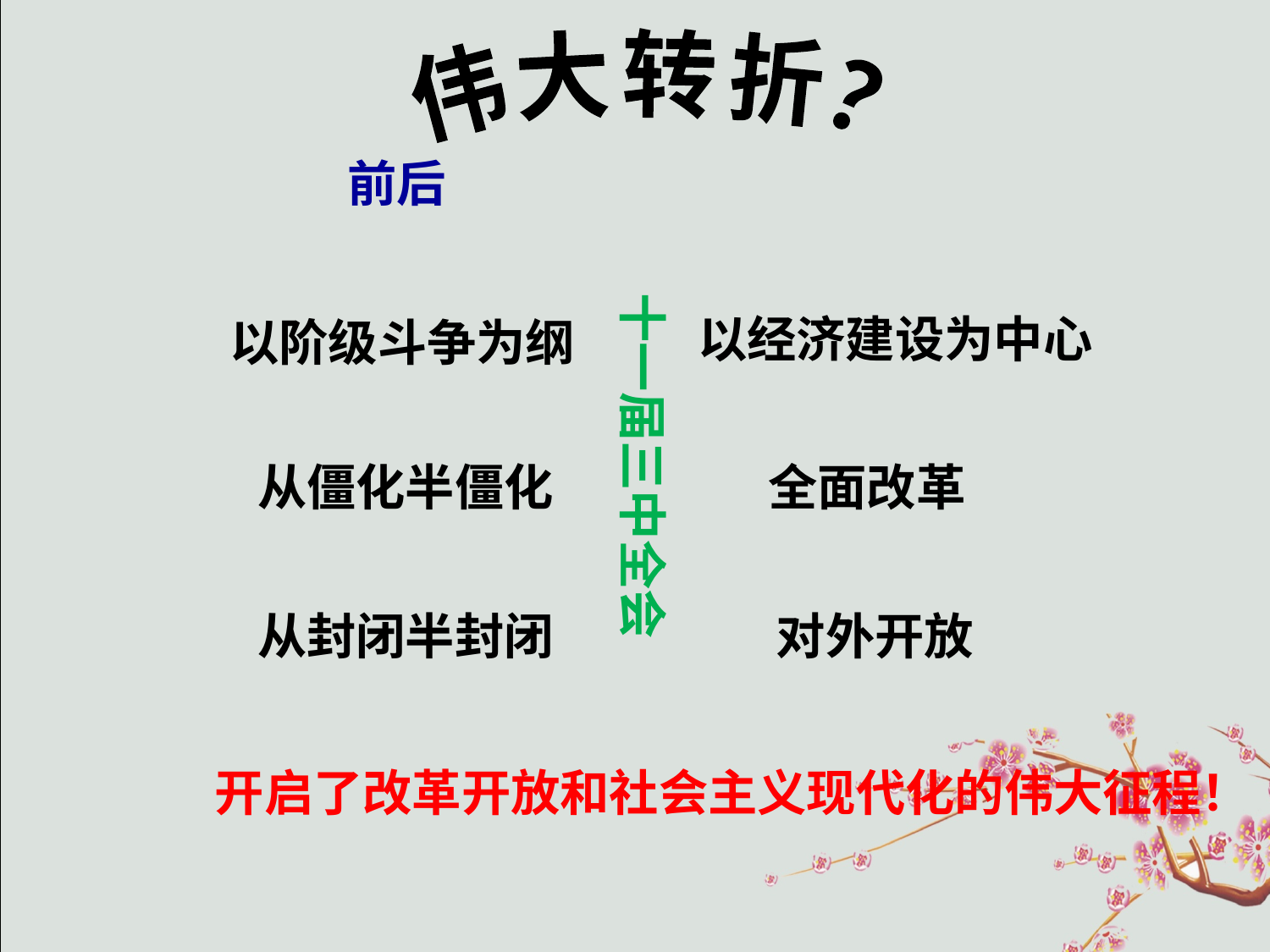

伟大转折？
前后
十一届三中全会
以经济建设为中心
以阶级斗争为纲
从僵化半僵化
全面改革
从封闭半封闭
对外开放
开启了改革开放和社会主义现代化的伟大征程！